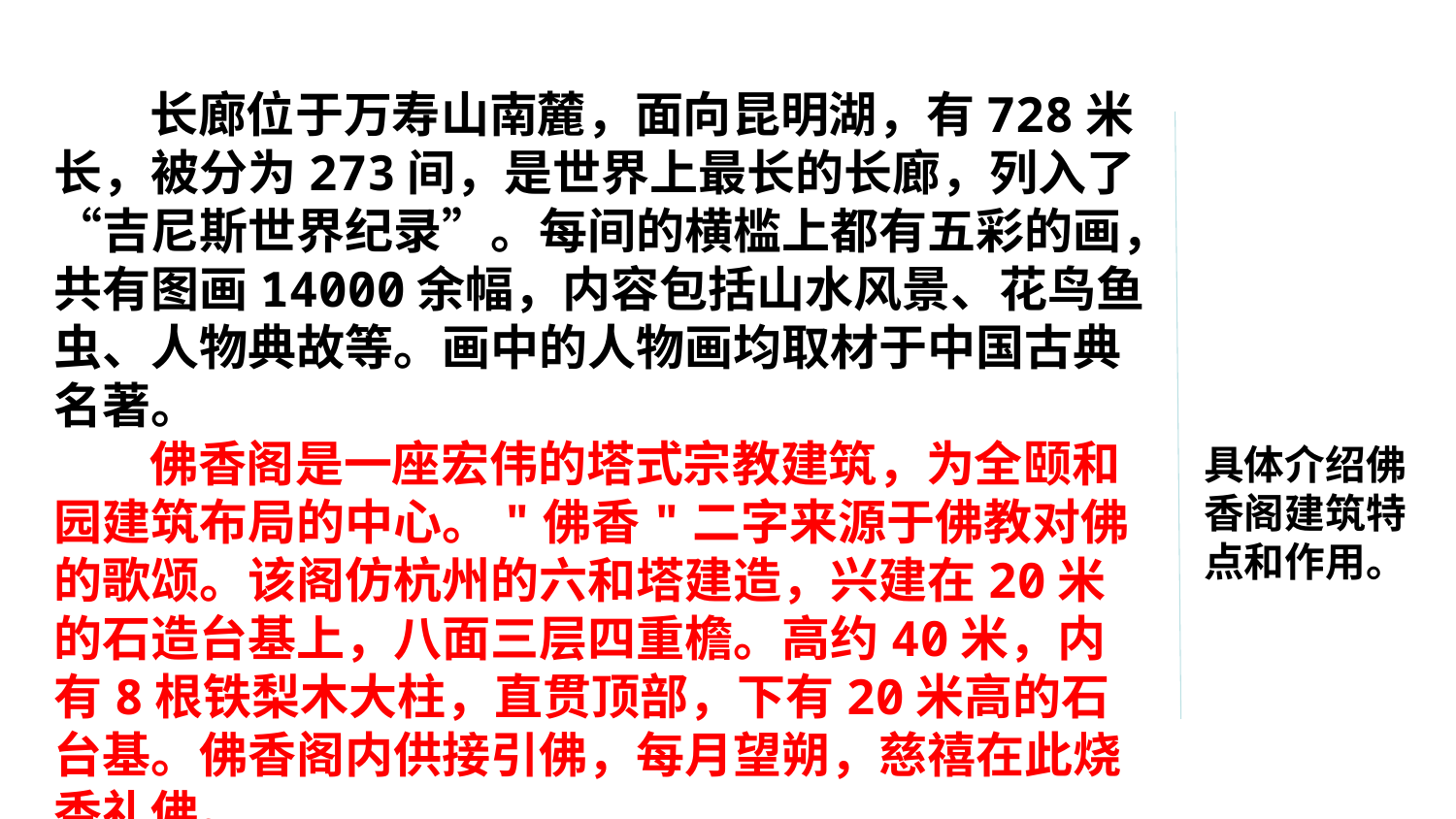

长廊位于万寿山南麓，面向昆明湖，有728米长，被分为273间，是世界上最长的长廊，列入了“吉尼斯世界纪录”。每间的横槛上都有五彩的画，共有图画14000余幅，内容包括山水风景、花鸟鱼虫、人物典故等。画中的人物画均取材于中国古典名著。
 佛香阁是一座宏伟的塔式宗教建筑，为全颐和园建筑布局的中心。"佛香"二字来源于佛教对佛的歌颂。该阁仿杭州的六和塔建造，兴建在20米的石造台基上，八面三层四重檐。高约40米，内有8根铁梨木大柱，直贯顶部，下有20米高的石台基。佛香阁内供接引佛，每月望朔，慈禧在此烧香礼佛。
具体介绍佛香阁建筑特点和作用。